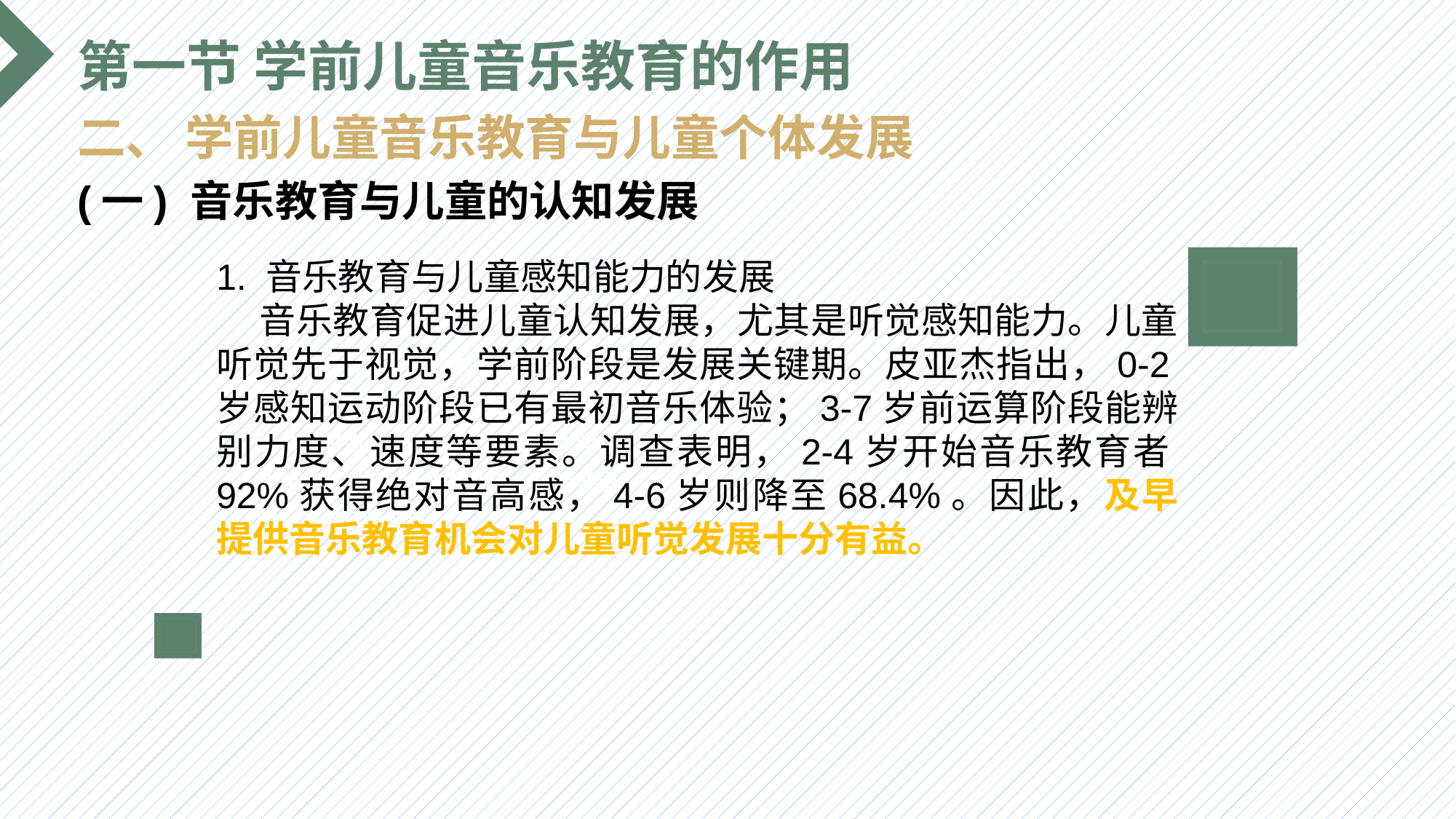

第一节 学前儿童音乐教育的作用
二、 学前儿童音乐教育与儿童个体发展
(一) 音乐教育与儿童的认知发展

1. 音乐教育与儿童感知能力的发展
    音乐教育促进儿童认知发展，尤其是听觉感知能力。儿童听觉先于视觉，学前阶段是发展关键期。皮亚杰指出，0-2岁感知运动阶段已有最初音乐体验；3-7岁前运算阶段能辨别力度、速度等要素。调查表明，2-4岁开始音乐教育者92%获得绝对音高感，4-6岁则降至68.4%。因此，及早提供音乐教育机会对儿童听觉发展十分有益。

选题背景
输入您的内容，请简要说明，言简意赅即可输入您的内容，请简要说明，言简意赅即可输入您的内容，请简要说明，言简意赅即可输入您的内容，请简要说明，言简意赅即可